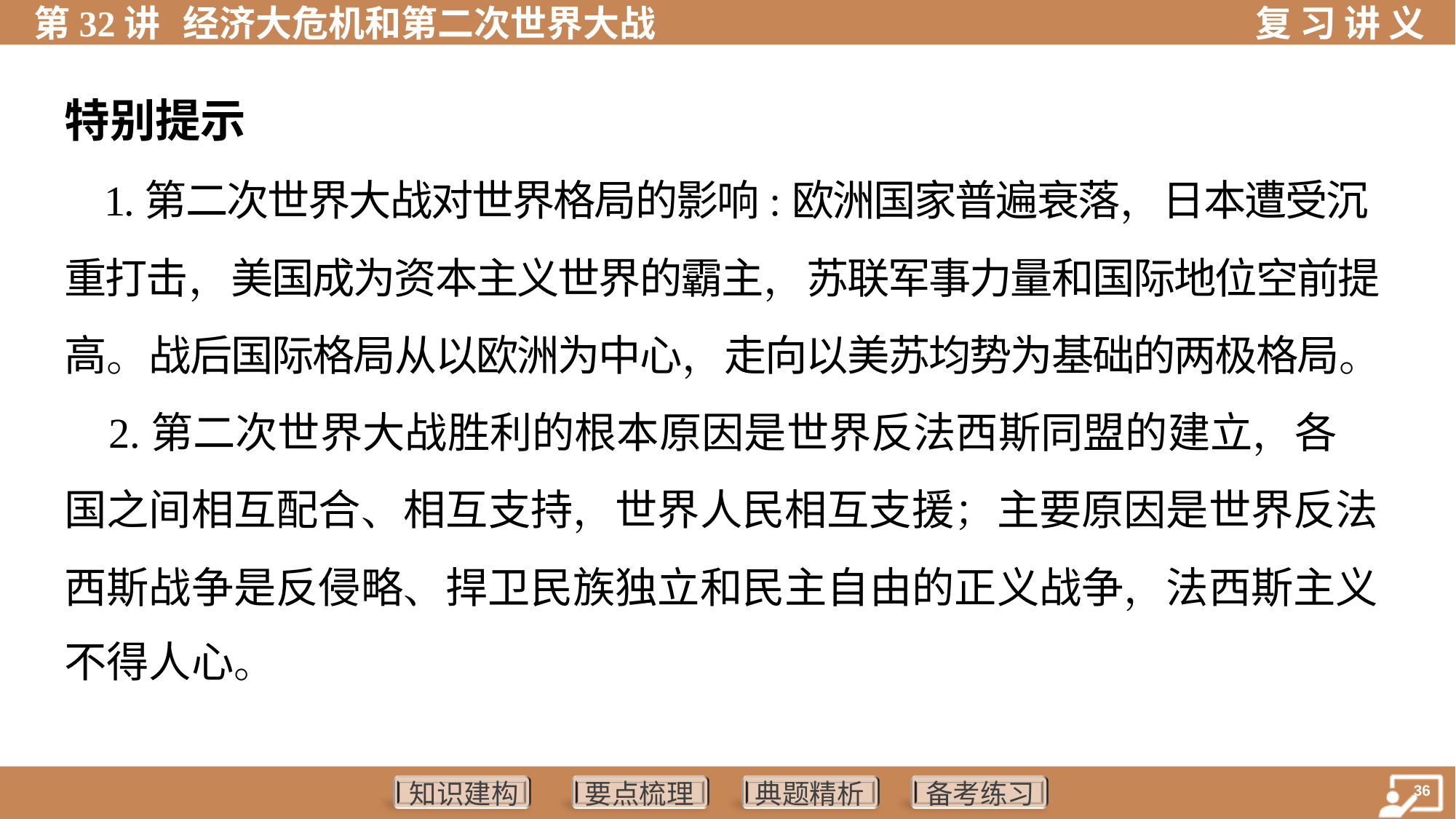

特别提示
    1.第二次世界大战对世界格局的影响:欧洲国家普遍衰落，日本遭受沉
重打击，美国成为资本主义世界的霸主，苏联军事力量和国际地位空前提
高。战后国际格局从以欧洲为中心，走向以美苏均势为基础的两极格局。
    2.第二次世界大战胜利的根本原因是世界反法西斯同盟的建立，各
国之间相互配合、相互支持，世界人民相互支援；主要原因是世界反法
西斯战争是反侵略、捍卫民族独立和民主自由的正义战争，法西斯主义
不得人心。